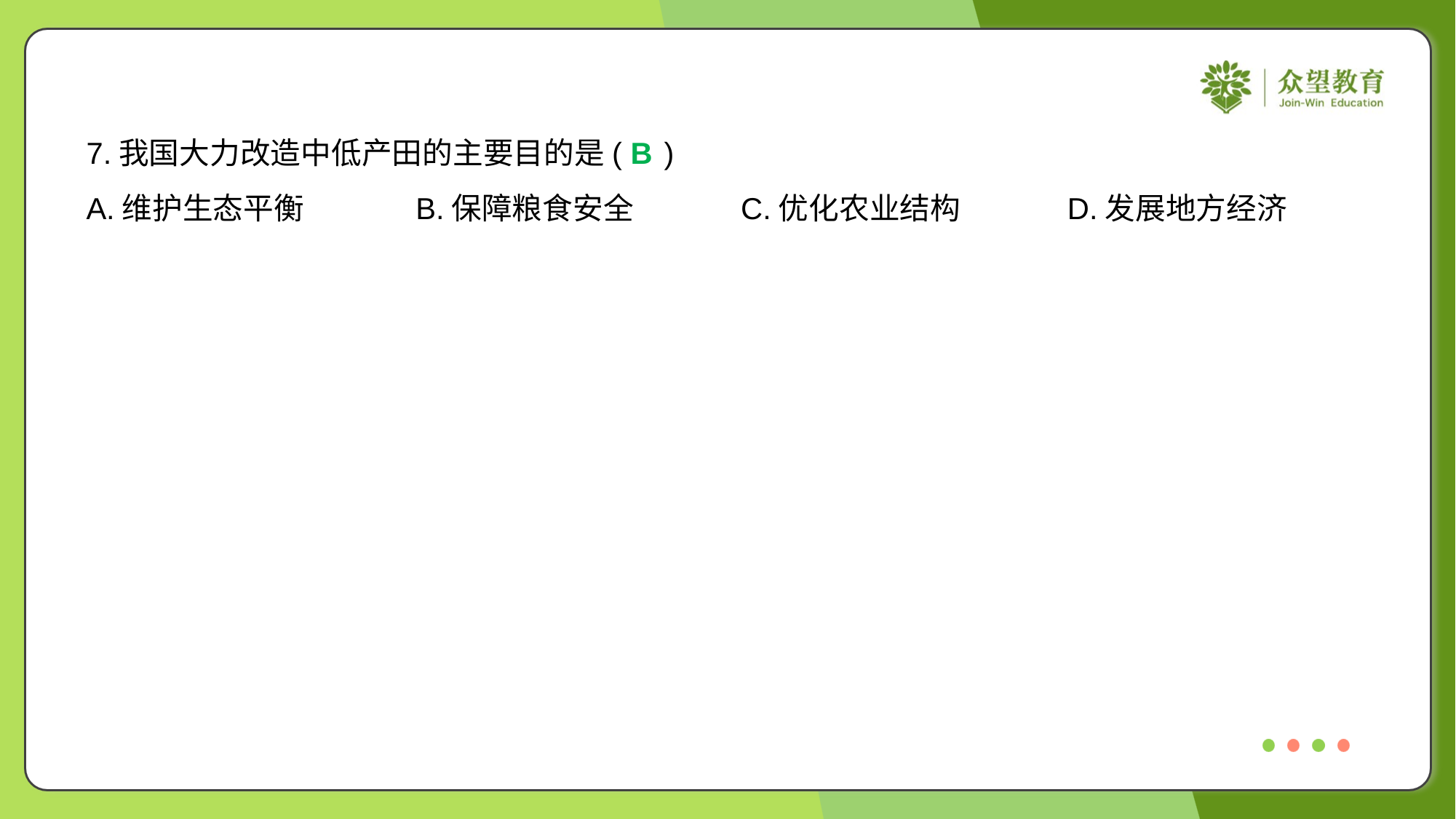

7.我国大力改造中低产田的主要目的是(     )
B
A.维护生态平衡	B.保障粮食安全	C.优化农业结构	D.发展地方经济